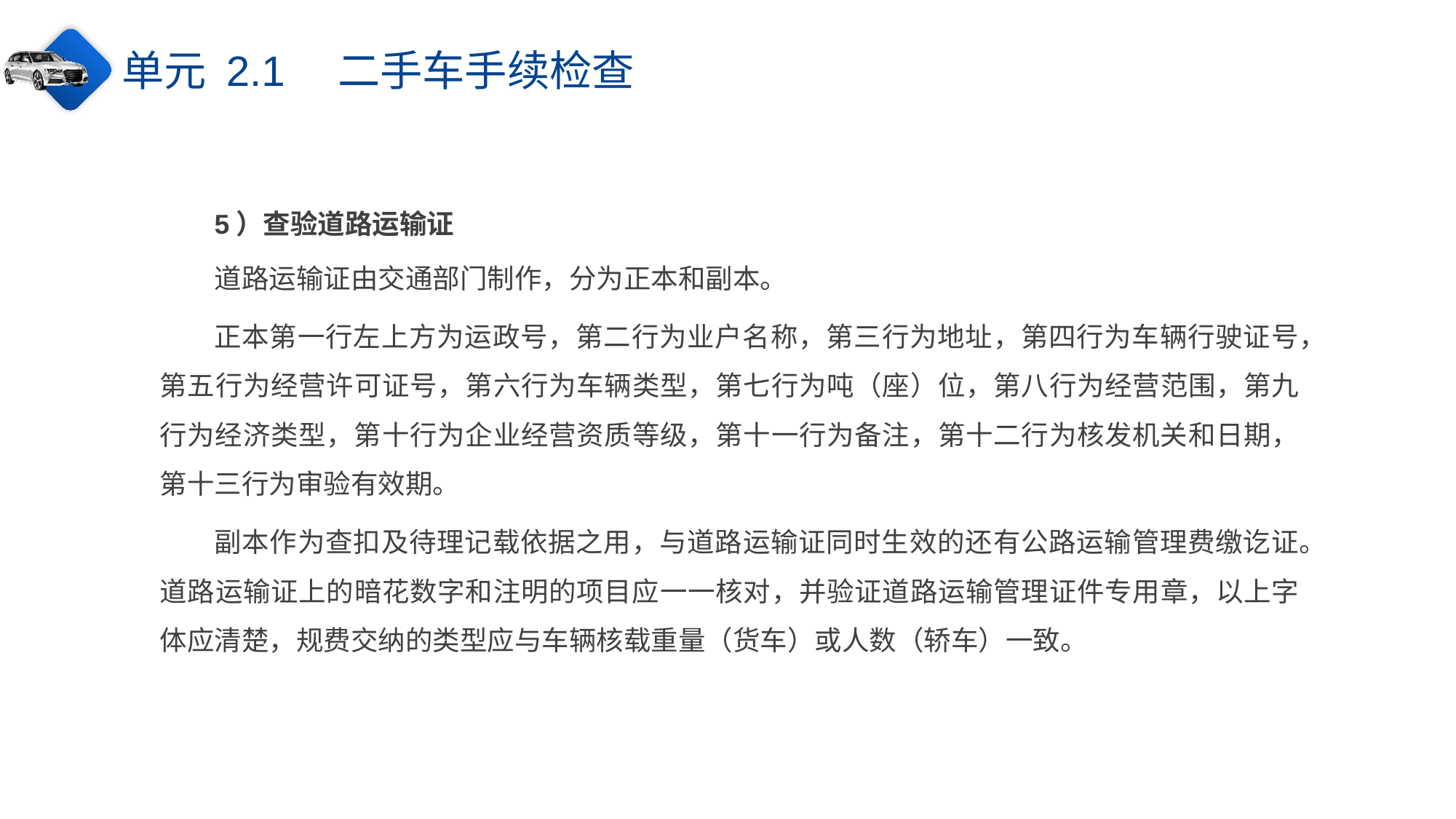

单元 2.1　二手车手续检查
5）查验道路运输证
道路运输证由交通部门制作，分为正本和副本。
正本第一行左上方为运政号，第二行为业户名称，第三行为地址，第四行为车辆行驶证号，第五行为经营许可证号，第六行为车辆类型，第七行为吨（座）位，第八行为经营范围，第九行为经济类型，第十行为企业经营资质等级，第十一行为备注，第十二行为核发机关和日期，第十三行为审验有效期。
副本作为查扣及待理记载依据之用，与道路运输证同时生效的还有公路运输管理费缴讫证。道路运输证上的暗花数字和注明的项目应一一核对，并验证道路运输管理证件专用章，以上字体应清楚，规费交纳的类型应与车辆核载重量（货车）或人数（轿车）一致。